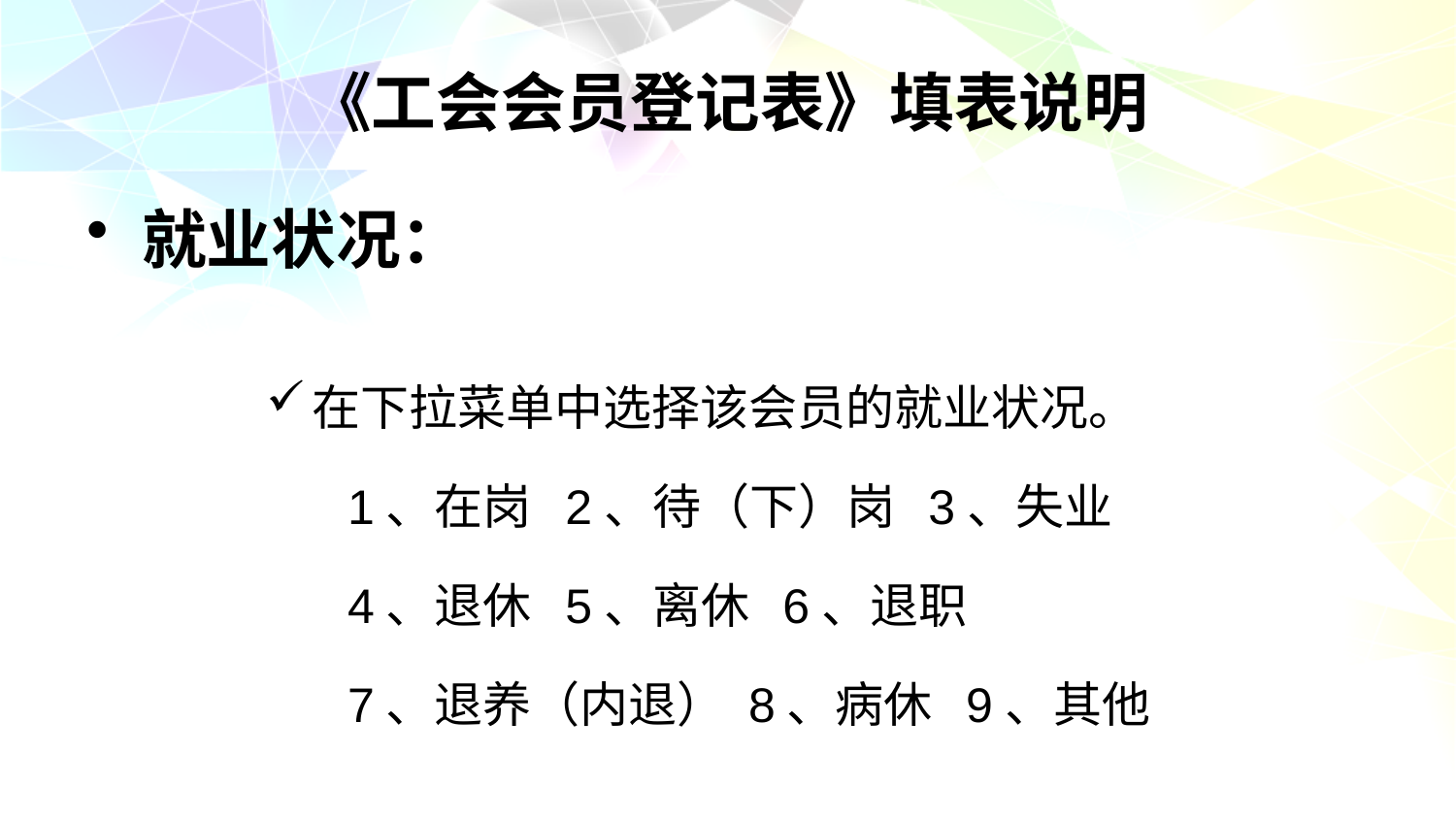

# 《工会会员登记表》填表说明
就业状况：
在下拉菜单中选择该会员的就业状况。
      1、在岗  2、待（下）岗  3、失业
      4、退休  5、离休  6、退职
      7、退养（内退） 8、病休  9、其他